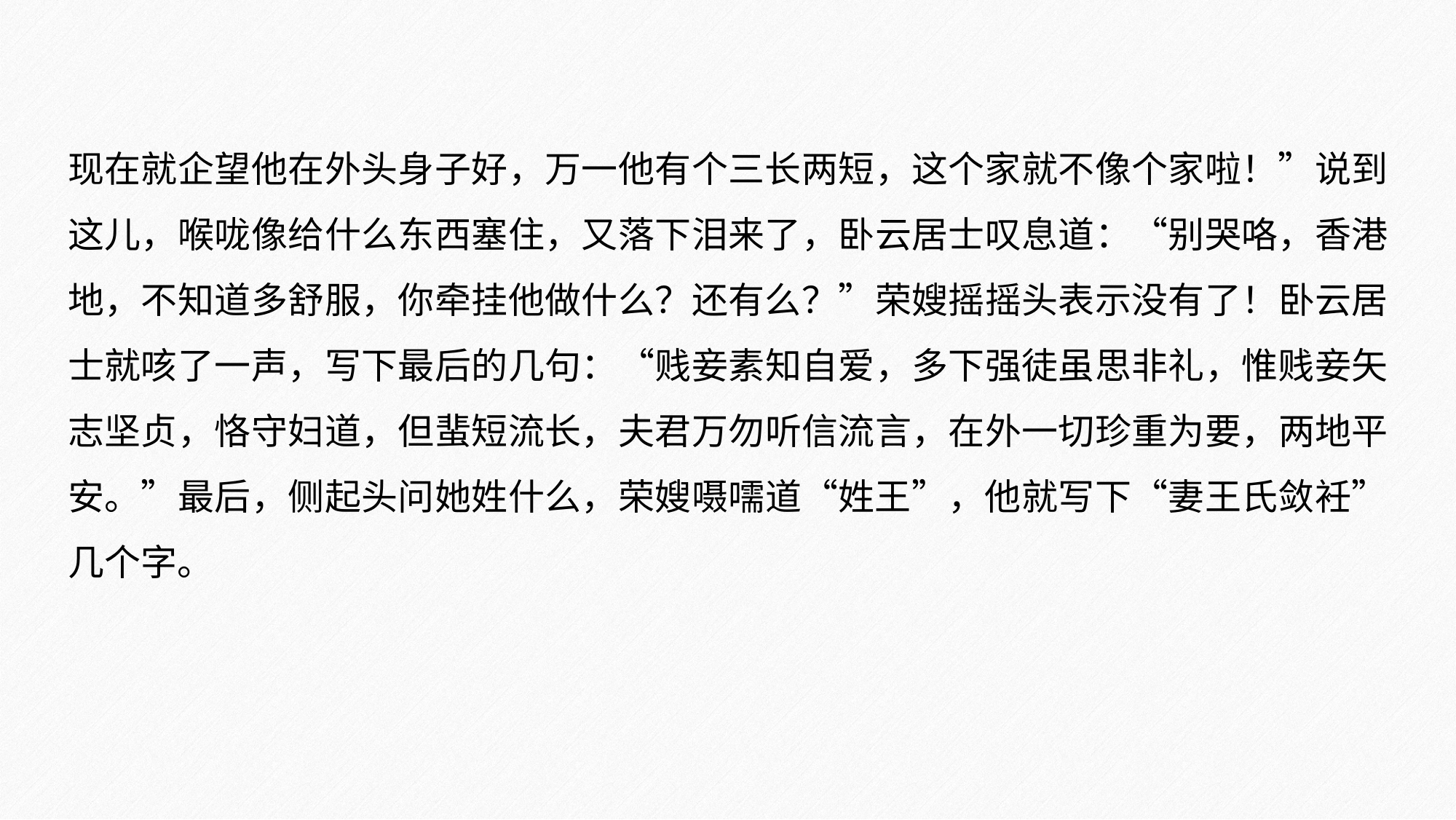

现在就企望他在外头身子好，万一他有个三长两短，这个家就不像个家啦！”说到这儿，喉咙像给什么东西塞住，又落下泪来了，卧云居士叹息道：“别哭咯，香港地，不知道多舒服，你牵挂他做什么？还有么？”荣嫂摇摇头表示没有了！卧云居士就咳了一声，写下最后的几句：“贱妾素知自爱，多下强徒虽思非礼，惟贱妾矢志坚贞，恪守妇道，但蜚短流长，夫君万勿听信流言，在外一切珍重为要，两地平安。”最后，侧起头问她姓什么，荣嫂嗫嚅道“姓王”，他就写下“妻王氏敛衽”几个字。